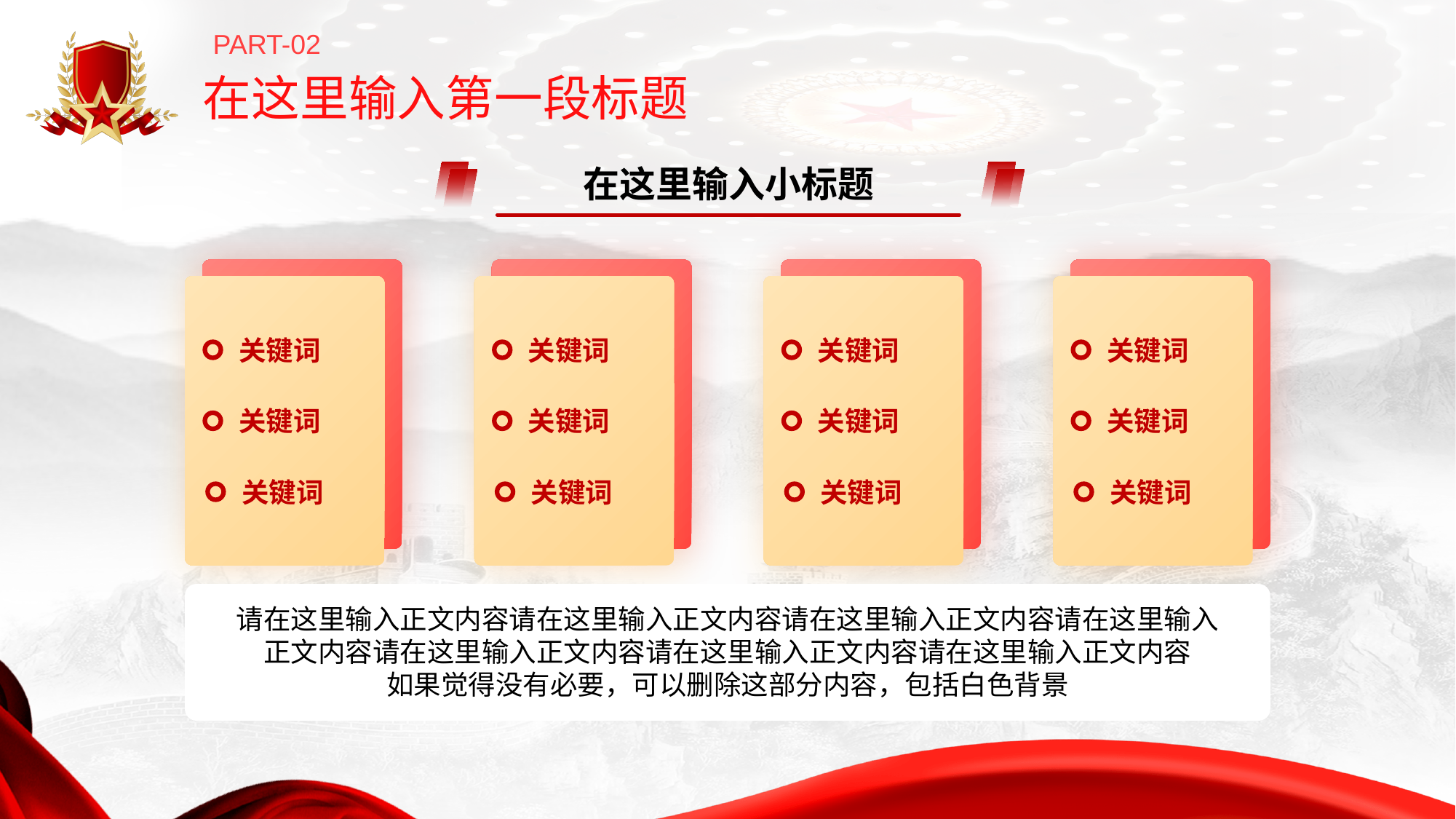

PART-02
在这里输入第一段标题
在这里输入小标题

关键词

关键词

关键词

关键词

关键词

关键词

关键词

关键词

关键词

关键词

关键词

关键词

请在这里输入正文内容请在这里输入正文内容请在这里输入正文内容请在这里输入正文内容请在这里输入正文内容请在这里输入正文内容请在这里输入正文内容
如果觉得没有必要，可以删除这部分内容，包括白色背景